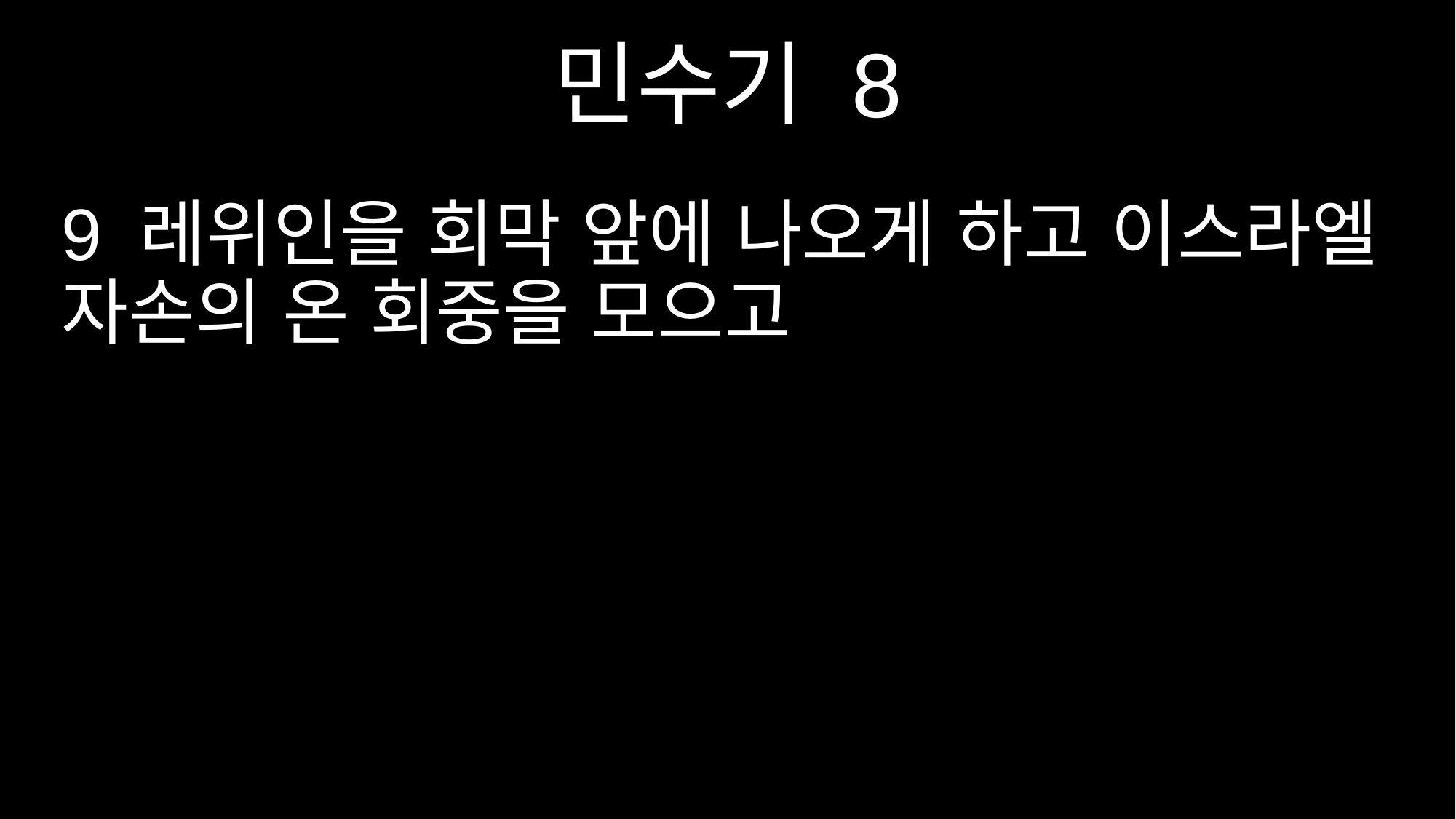

민수기 8
9 레위인을 회막 앞에 나오게 하고 이스라엘 자손의 온 회중을 모으고